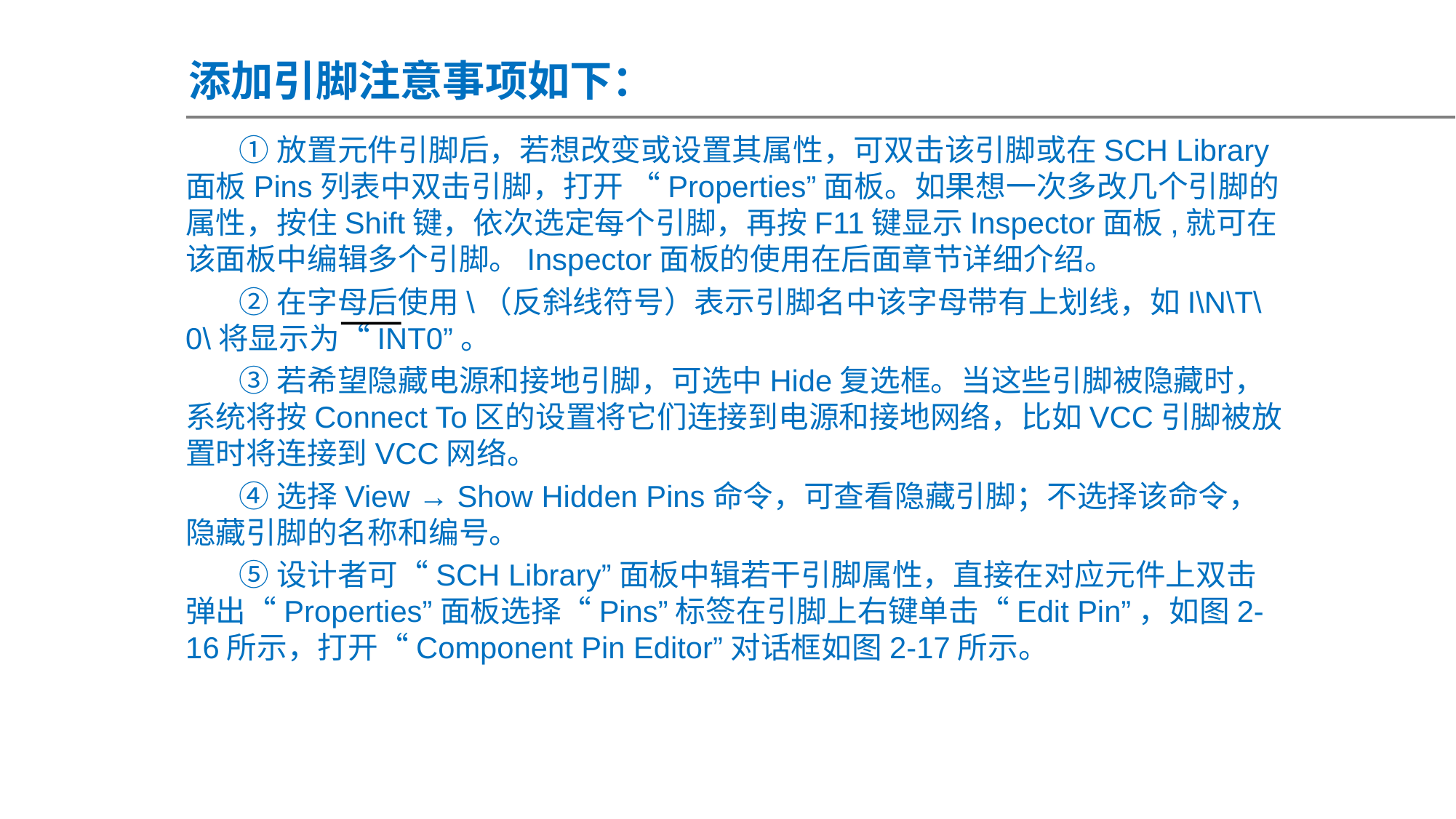

添加引脚注意事项如下：
①放置元件引脚后，若想改变或设置其属性，可双击该引脚或在SCH Library面板Pins列表中双击引脚，打开 “Properties”面板。如果想一次多改几个引脚的属性，按住Shift键，依次选定每个引脚，再按F11键显示Inspector面板,就可在该面板中编辑多个引脚。Inspector面板的使用在后面章节详细介绍。
②在字母后使用\（反斜线符号）表示引脚名中该字母带有上划线，如I\N\T\0\将显示为“INT0”。
③若希望隐藏电源和接地引脚，可选中Hide复选框。当这些引脚被隐藏时，系统将按Connect To区的设置将它们连接到电源和接地网络，比如VCC引脚被放置时将连接到VCC网络。
④选择View → Show Hidden Pins命令，可查看隐藏引脚；不选择该命令，隐藏引脚的名称和编号。
⑤设计者可“SCH Library”面板中辑若干引脚属性，直接在对应元件上双击弹出“Properties”面板选择“Pins”标签在引脚上右键单击“Edit Pin”，如图2-16所示，打开“Component Pin Editor”对话框如图2-17所示。